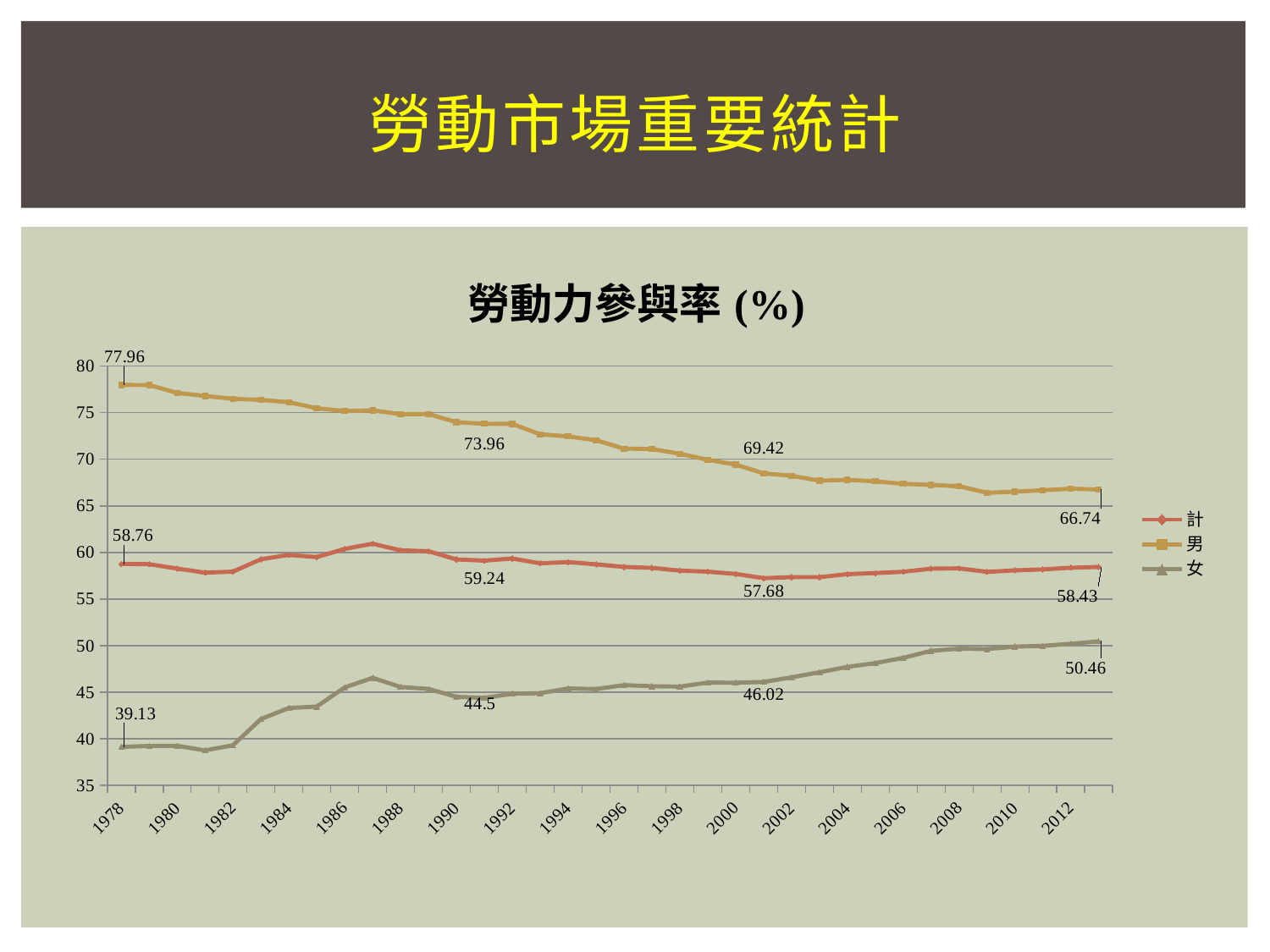

# 勞動市場重要統計

### Chart: 勞動力參與率(%)

| Category | 計 | 男 | 女 |
|---|---|---|---|
| 1978 | 58.76 | 77.96 | 39.13 |
| 1979 | 58.73 | 77.95 | 39.23 |
| 1980 | 58.26 | 77.11 | 39.25 |
| 1981 | 57.82 | 76.78 | 38.76 |
| 1982 | 57.93 | 76.47 | 39.3 |
| 1983 | 59.26 | 76.36 | 42.12 |
| 1984 | 59.72 | 76.11 | 43.3 |
| 1985 | 59.49 | 75.47 | 43.46 |
| 1986 | 60.37 | 75.15 | 45.51 |
| 1987 | 60.93 | 75.24 | 46.54 |
| 1988 | 60.21 | 74.83 | 45.56 |
| 1989 | 60.12 | 74.84 | 45.35 |
| 1990 | 59.24 | 73.96 | 44.5 |
| 1991 | 59.11 | 73.8 | 44.39 |
| 1992 | 59.34 | 73.78 | 44.83 |
| 1993 | 58.82 | 72.67 | 44.89 |
| 1994 | 58.96 | 72.44 | 45.4 |
| 1995 | 58.71 | 72.03 | 45.34 |
| 1996 | 58.44 | 71.13 | 45.76 |
| 1997 | 58.33 | 71.09 | 45.64 |
| 1998 | 58.04 | 70.58 | 45.6 |
| 1999 | 57.93 | 69.93 | 46.03 |
| 2000 | 57.68 | 69.42 | 46.02 |
| 2001 | 57.23 | 68.47 | 46.1 |
| 2002 | 57.34 | 68.22 | 46.59 |
| 2003 | 57.34 | 67.69 | 47.14 |
| 2004 | 57.66 | 67.78 | 47.71 |
| 2005 | 57.78 | 67.62 | 48.12 |
| 2006 | 57.92 | 67.35 | 48.68 |
| 2007 | 58.25 | 67.24 | 49.44 |
| 2008 | 58.28 | 67.09 | 49.67 |
| 2009 | 57.9 | 66.4 | 49.62 |
| 2010 | 58.07 | 66.51 | 49.89 |
| 2011 | 58.17 | 66.67 | 49.97 |
| 2012 | 58.35 | 66.83 | 50.19 |
| 2013 | 58.43 | 66.74 | 50.46 |